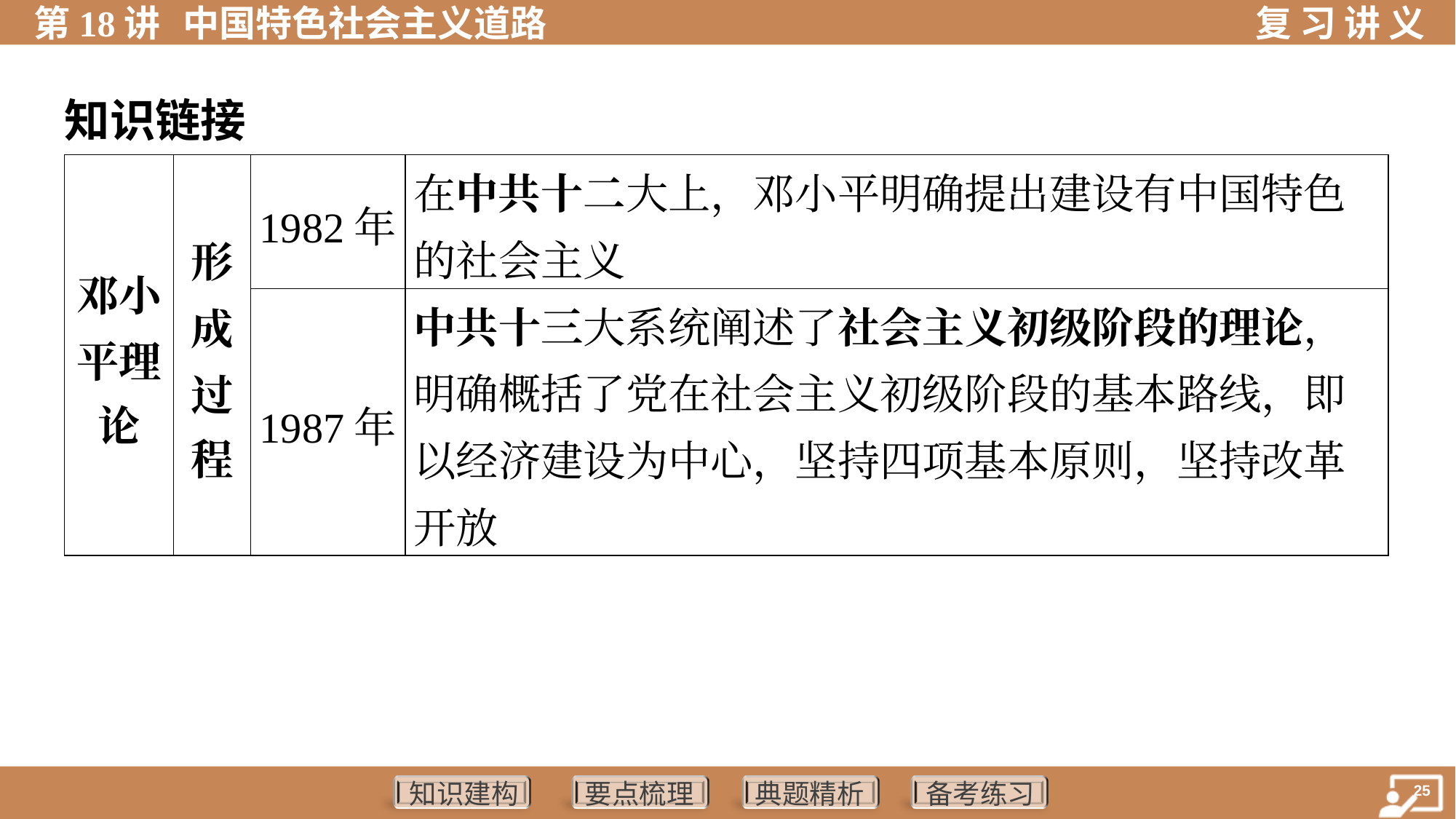

知识链接
| 邓小 平理 论 | 形 成 过 程 | 1982年 | 在中共十二大上，邓小平明确提出建设有中国特色的社会主义 |
| --- | --- | --- | --- |
|  |  | 1987年 | 中共十三大系统阐述了社会主义初级阶段的理论，明确概括了党在社会主义初级阶段的基本路线，即以经济建设为中心，坚持四项基本原则，坚持改革开放 |